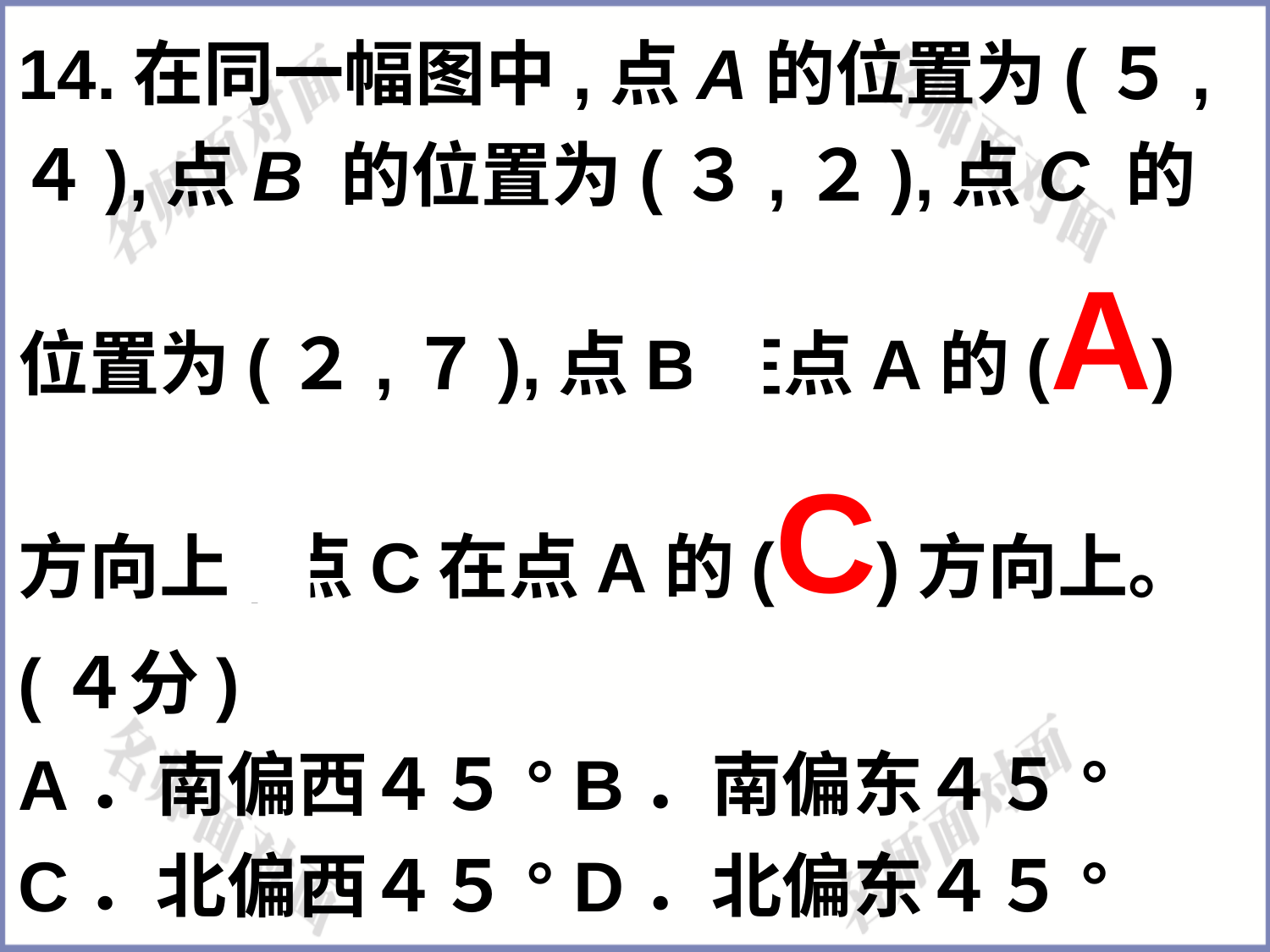

14.在同一幅图中,点A的位置为(５,４),点B 的位置为(３,２),点C 的位置为(２,７),点B在点A的(A)方向上,点C在点A的(C)方向上。(４分)
A．南偏西４５° B．南偏东４５° C．北偏西４５° D．北偏东４５°